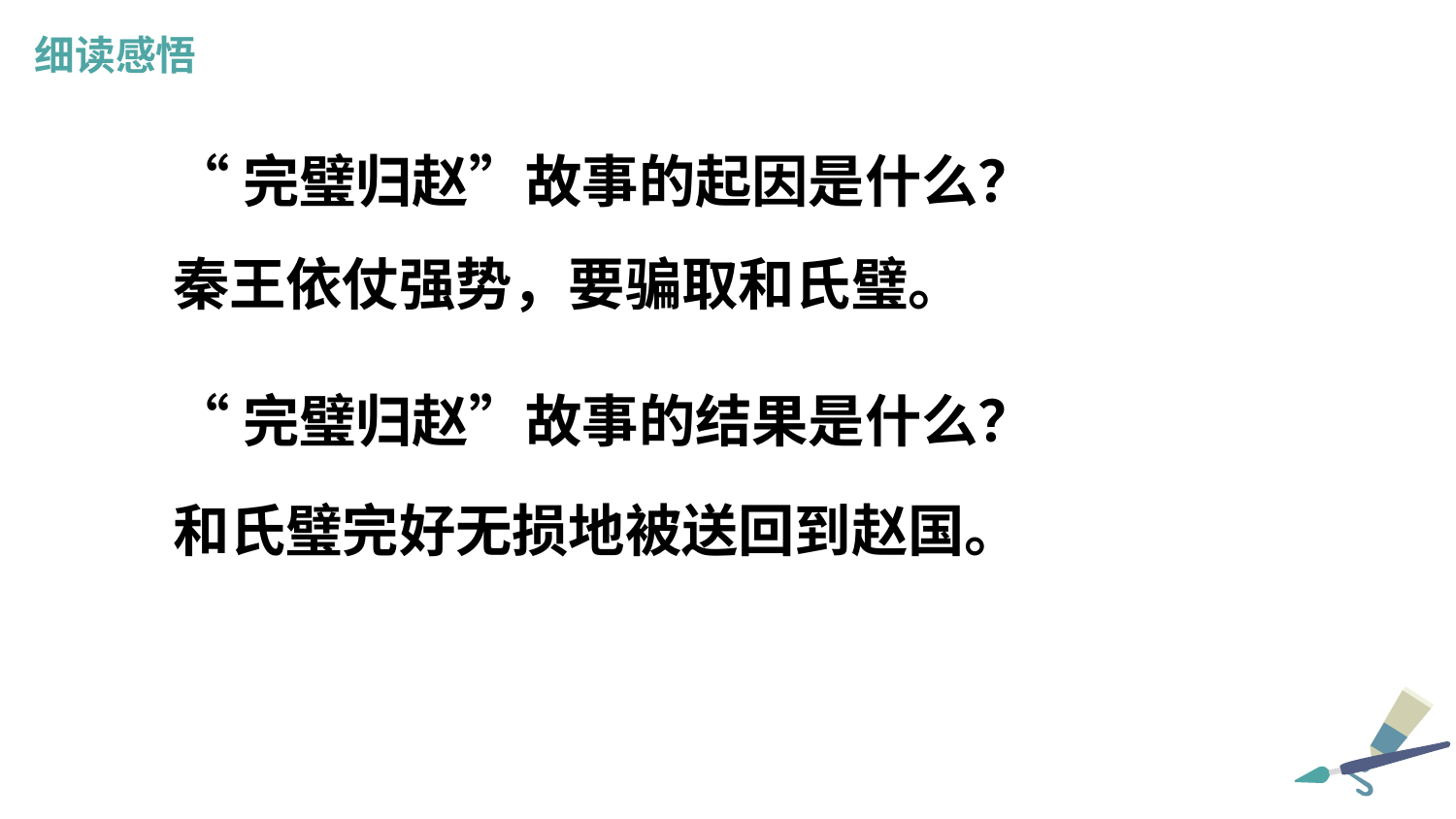

细读感悟
“完璧归赵”故事的起因是什么？
秦王依仗强势，要骗取和氏璧。
“完璧归赵”故事的结果是什么？
和氏璧完好无损地被送回到赵国。